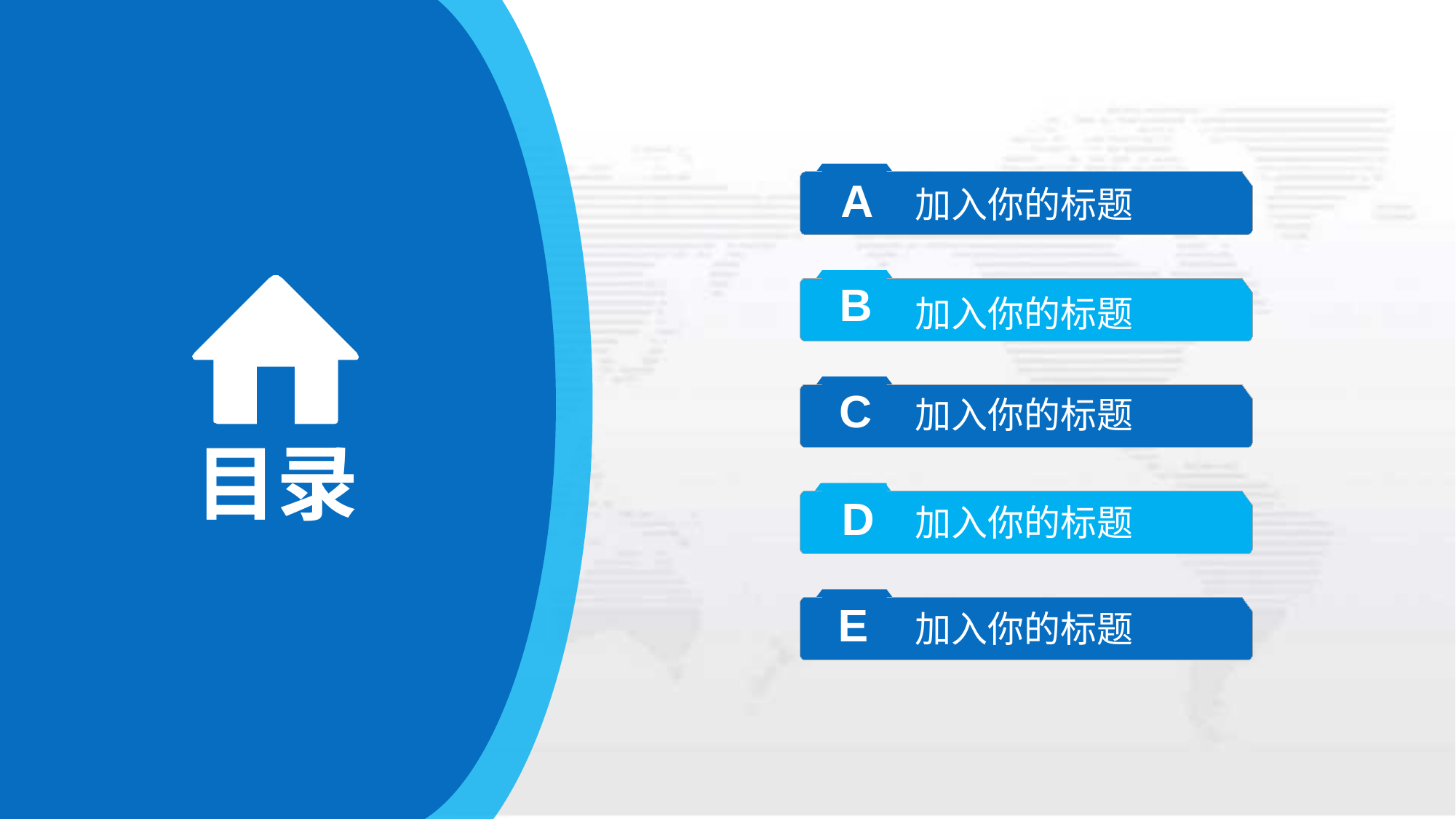

A

加入你的标题

B

加入你的标题

C

加入你的标题
目录

D

加入你的标题

E

加入你的标题